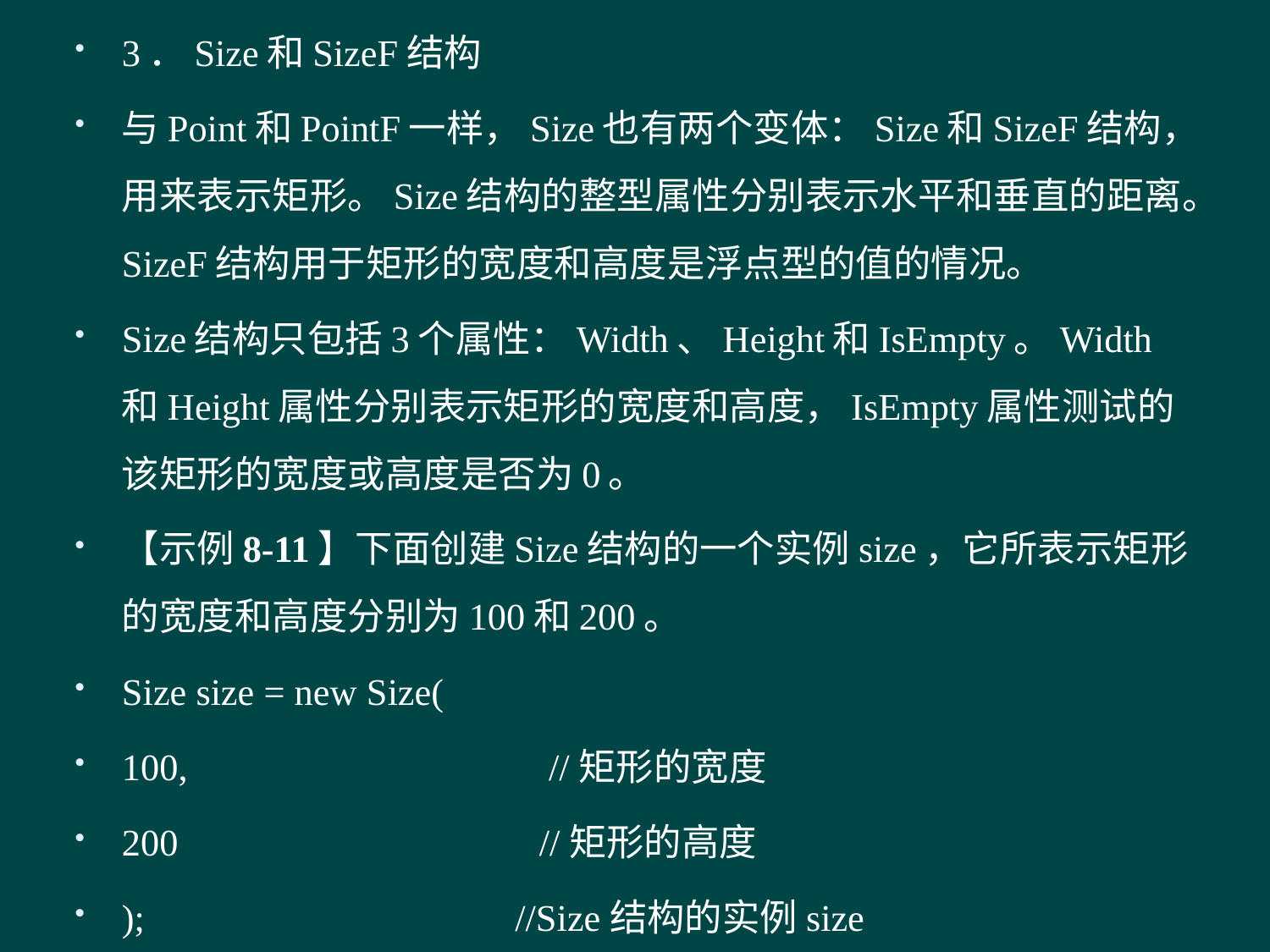

3．Size和SizeF结构
与Point和PointF一样，Size也有两个变体：Size和SizeF结构，用来表示矩形。Size结构的整型属性分别表示水平和垂直的距离。SizeF结构用于矩形的宽度和高度是浮点型的值的情况。
Size结构只包括3个属性：Width、Height和IsEmpty。Width和Height属性分别表示矩形的宽度和高度，IsEmpty属性测试的该矩形的宽度或高度是否为0。
【示例8-11】下面创建Size结构的一个实例size，它所表示矩形的宽度和高度分别为100和200。
Size size = new Size(
100,                                      //矩形的宽度
200                                      //矩形的高度
);                                       //Size结构的实例size
#